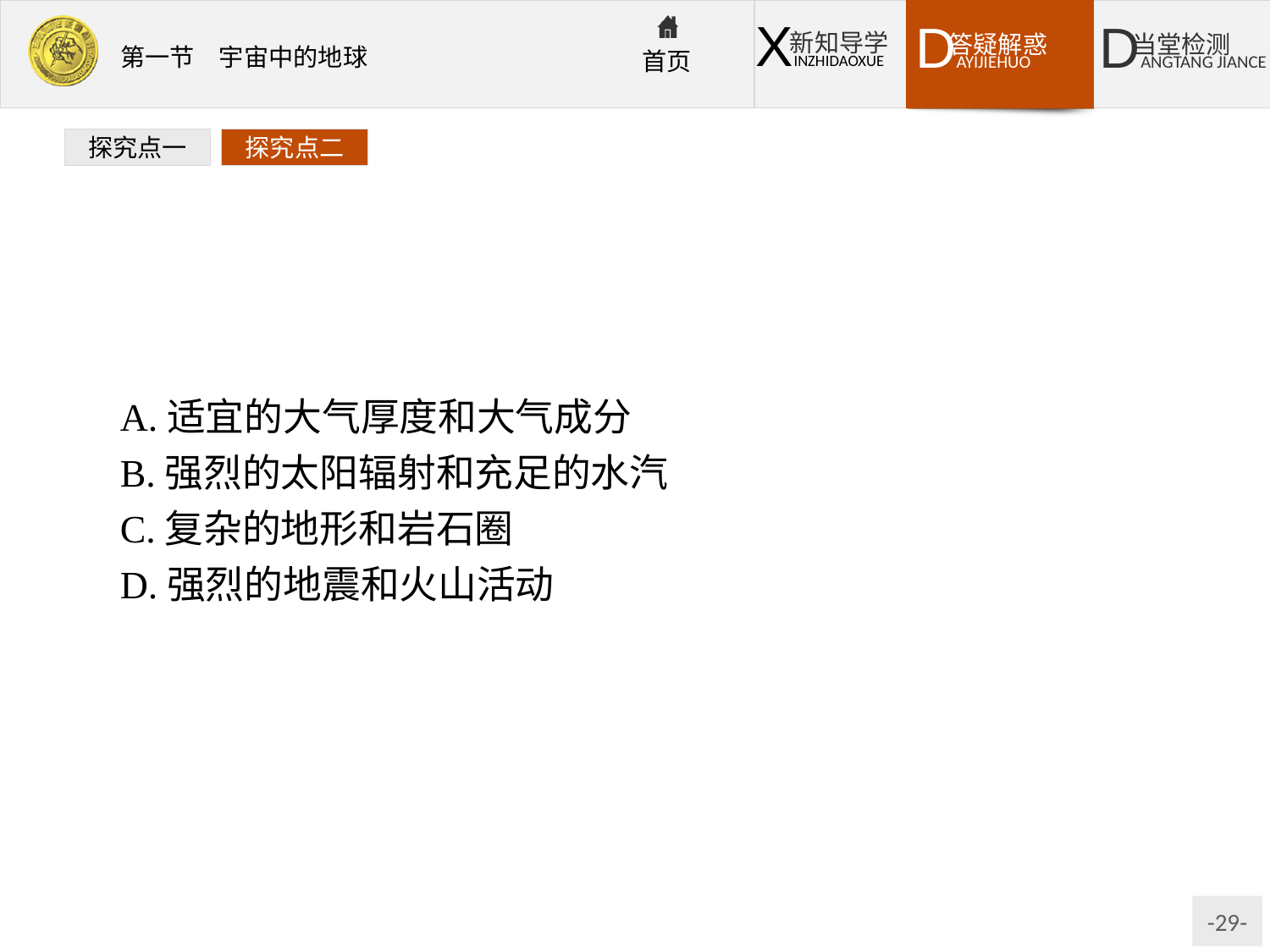

探究点一
探究点二
A.适宜的大气厚度和大气成分
B.强烈的太阳辐射和充足的水汽
C.复杂的地形和岩石圈
D.强烈的地震和火山活动